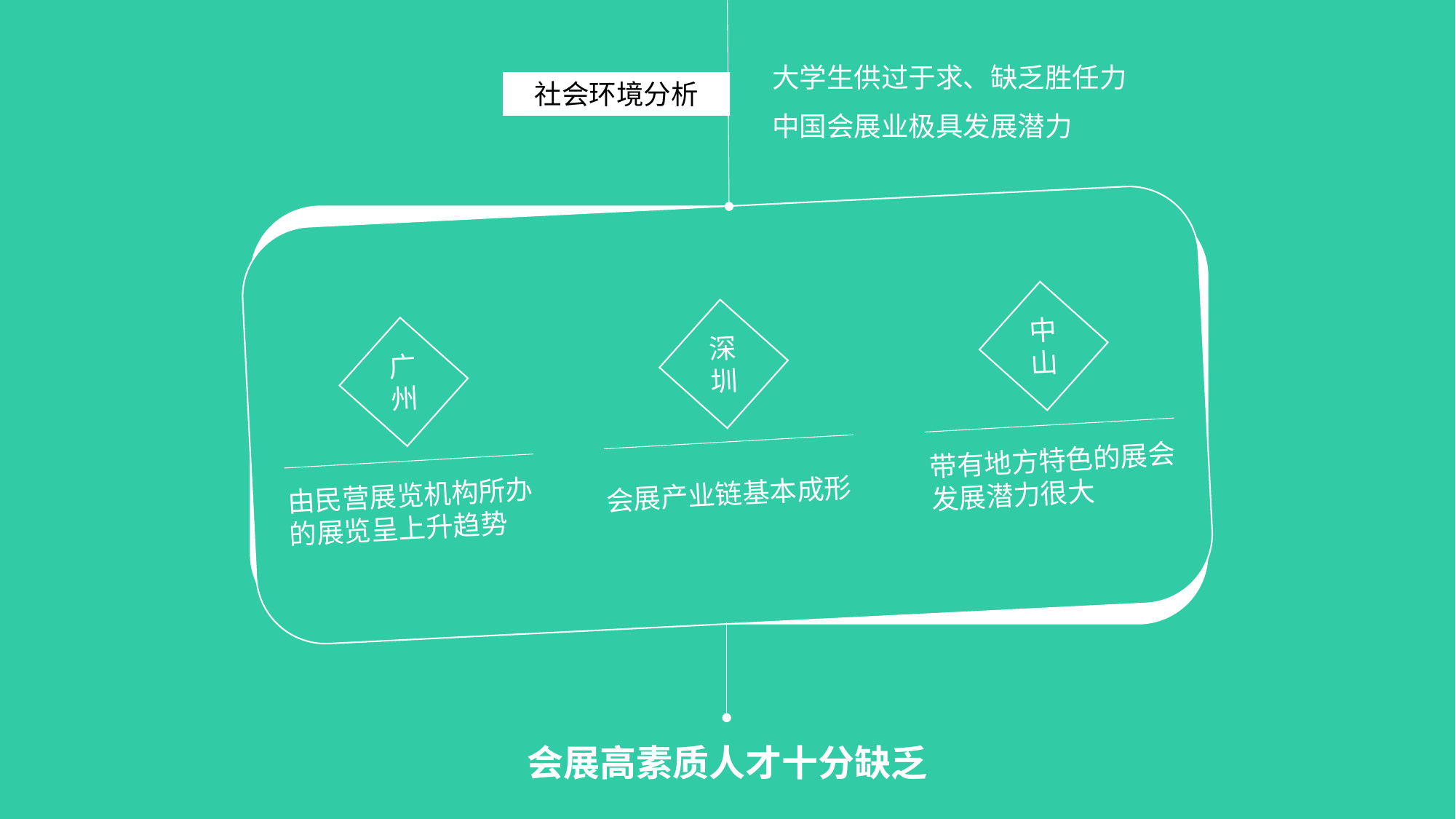

大学生供过于求、缺乏胜任力
中国会展业极具发展潜力
社会环境分析

广州
深圳
中山
由民营展览机构所办的展览呈上升趋势
带有地方特色的展会发展潜力很大
会展产业链基本成形
会展高素质人才十分缺乏